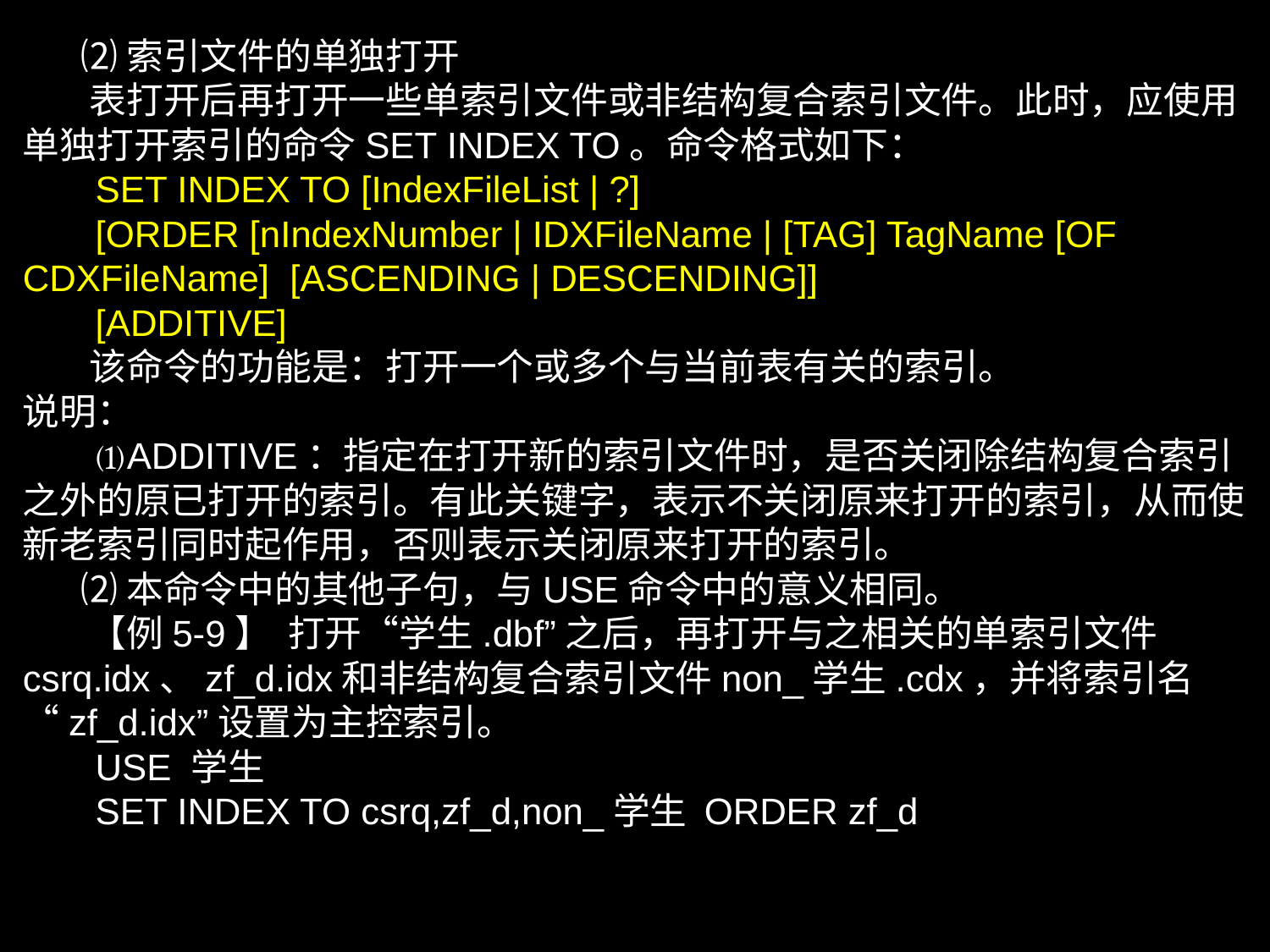

⑵索引文件的单独打开
       表打开后再打开一些单索引文件或非结构复合索引文件。此时，应使用单独打开索引的命令SET INDEX TO。命令格式如下：
       SET INDEX TO [IndexFileList | ?]
       [ORDER [nIndexNumber | IDXFileName | [TAG] TagName [OF CDXFileName]  [ASCENDING | DESCENDING]]
       [ADDITIVE]
       该命令的功能是：打开一个或多个与当前表有关的索引。
说明：
       ⑴ADDITIVE：指定在打开新的索引文件时，是否关闭除结构复合索引之外的原已打开的索引。有此关键字，表示不关闭原来打开的索引，从而使新老索引同时起作用，否则表示关闭原来打开的索引。
       ⑵本命令中的其他子句，与USE命令中的意义相同。
       【例5-9】  打开“学生.dbf”之后，再打开与之相关的单索引文件csrq.idx、zf_d.idx和非结构复合索引文件non_学生.cdx，并将索引名“zf_d.idx”设置为主控索引。
       USE 学生
       SET INDEX TO csrq,zf_d,non_学生 ORDER zf_d